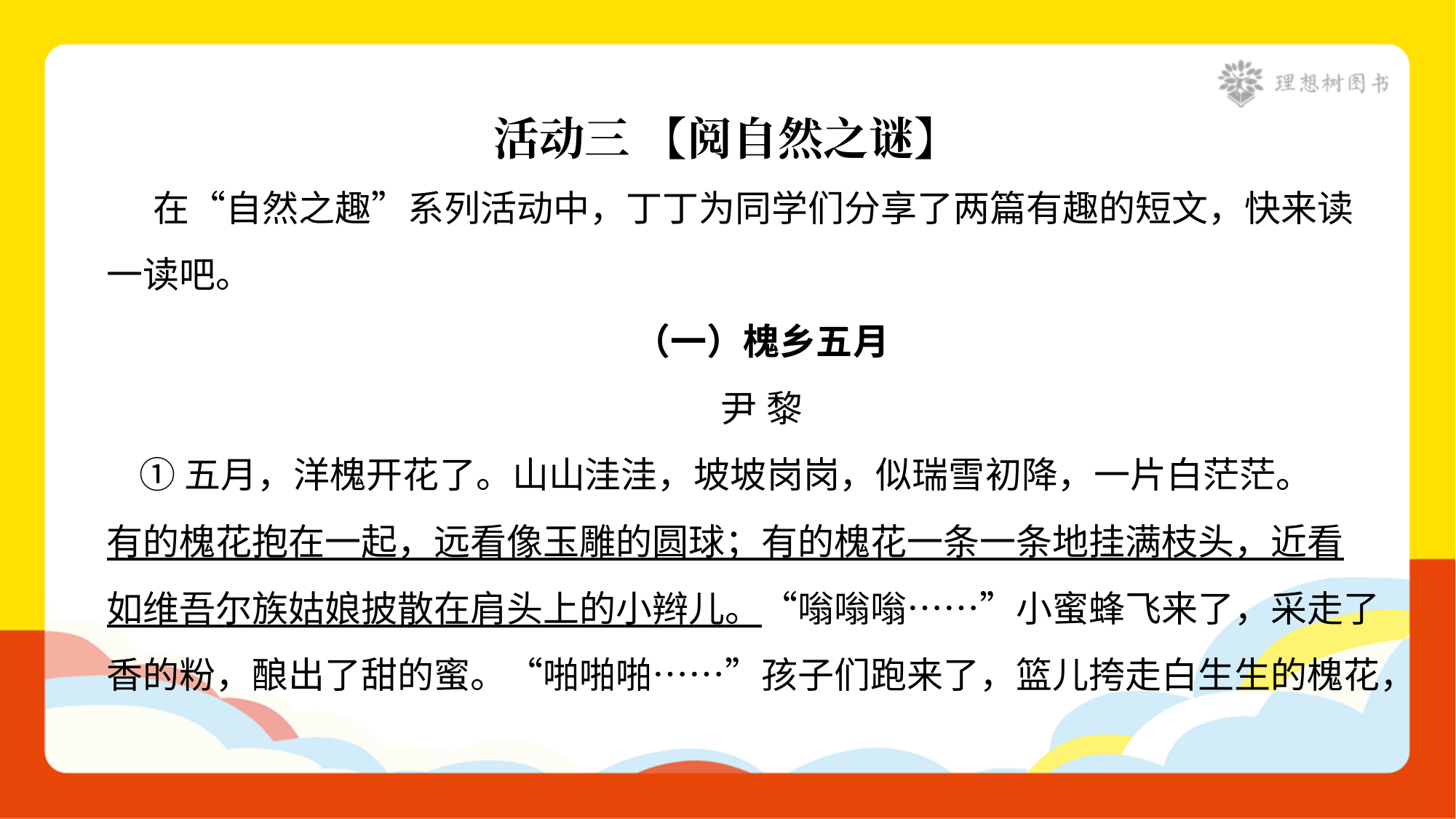

活动三 【阅自然之谜】
    在“自然之趣”系列活动中，丁丁为同学们分享了两篇有趣的短文，快来读
一读吧。
（一）槐乡五月
尹 黎
    ①五月，洋槐开花了。山山洼洼，坡坡岗岗，似瑞雪初降，一片白茫茫。
有的槐花抱在一起，远看像玉雕的圆球；有的槐花一条一条地挂满枝头，近看
如维吾尔族姑娘披散在肩头上的小辫儿。“嗡嗡嗡……”小蜜蜂飞来了，采走了
香的粉，酿出了甜的蜜。“啪啪啪……”孩子们跑来了，篮儿挎走白生生的槐花，